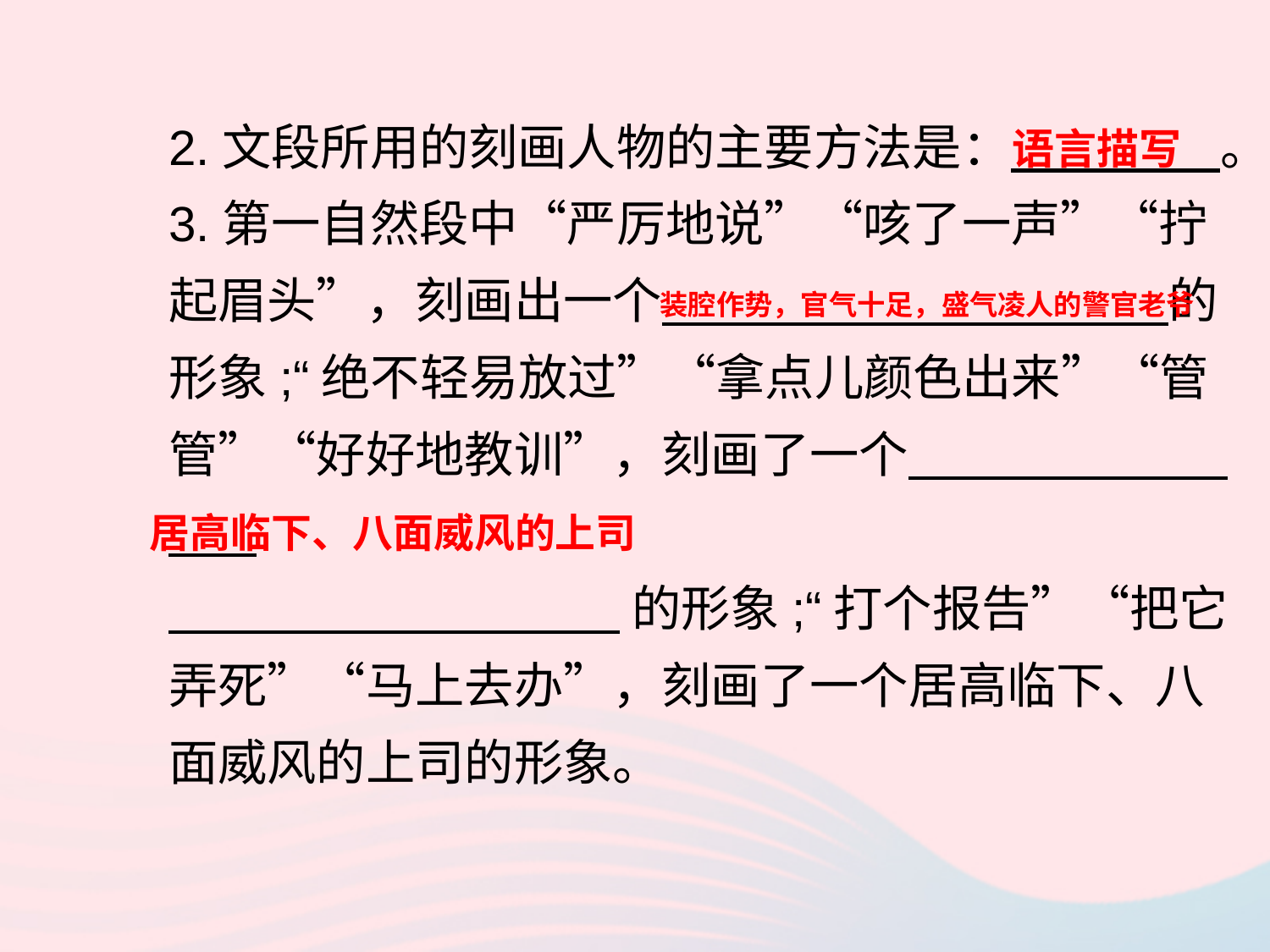

2.文段所用的刻画人物的主要方法是：                   。
3.第一自然段中“严厉地说”“咳了一声”“拧起眉头”，刻画出一个                                              的形象;“绝不轻易放过”“拿点儿颜色出来”“管管”“好好地教训”，刻画了一个
                                         的形象;“打个报告”“把它弄死”“马上去办”，刻画了一个居高临下、八面威风的上司的形象。
语言描写
装腔作势，官气十足，盛气凌人的警官老爷
居高临下、八面威风的上司